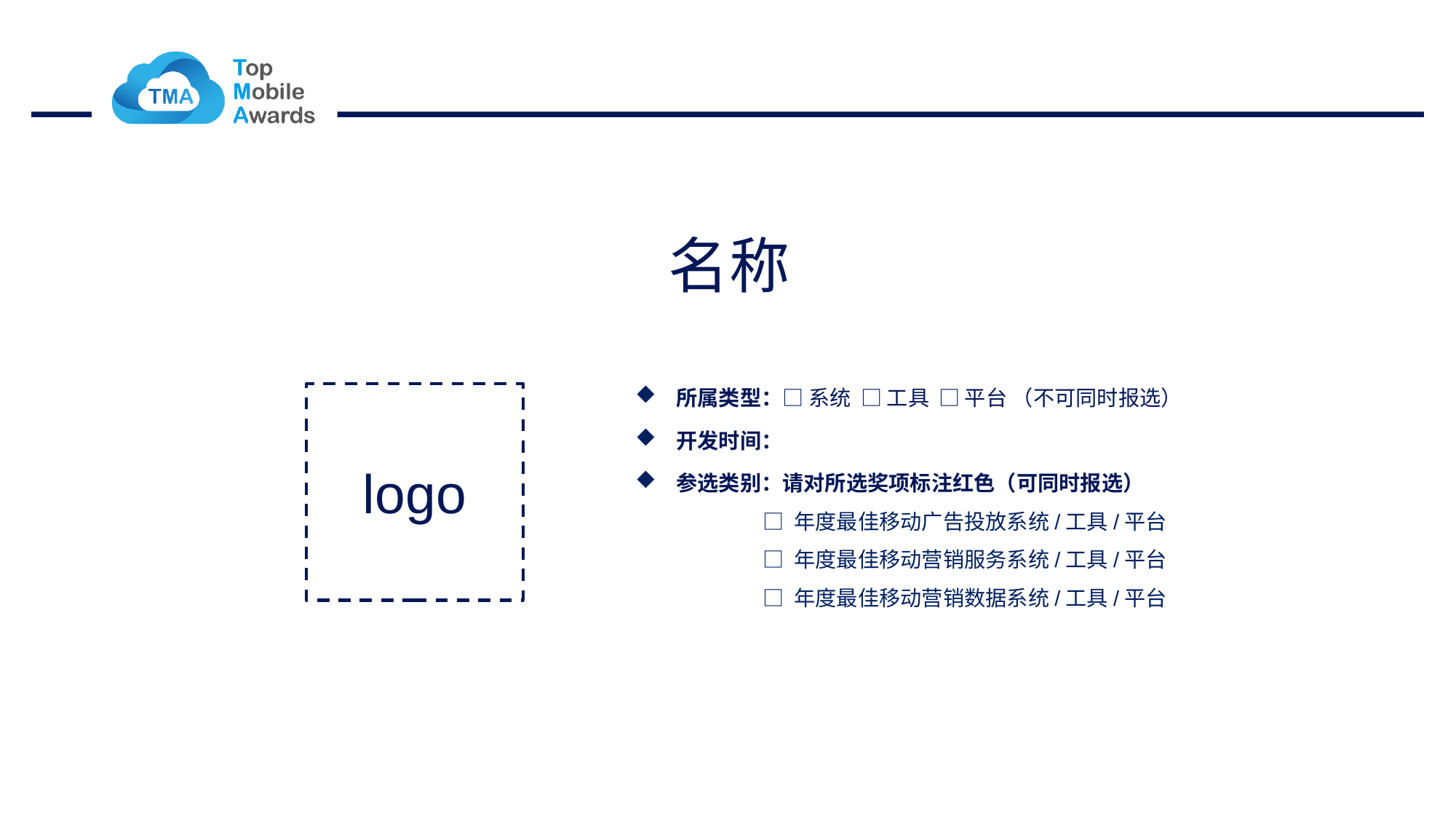

名称
所属类型：□ 系统  □ 工具  □ 平台 （不可同时报选）
开发时间：
参选类别：请对所选奖项标注红色（可同时报选）
                           □ 年度最佳移动广告投放系统/工具/平台
                           □ 年度最佳移动营销服务系统/工具/平台
                           □ 年度最佳移动营销数据系统/工具/平台
logo